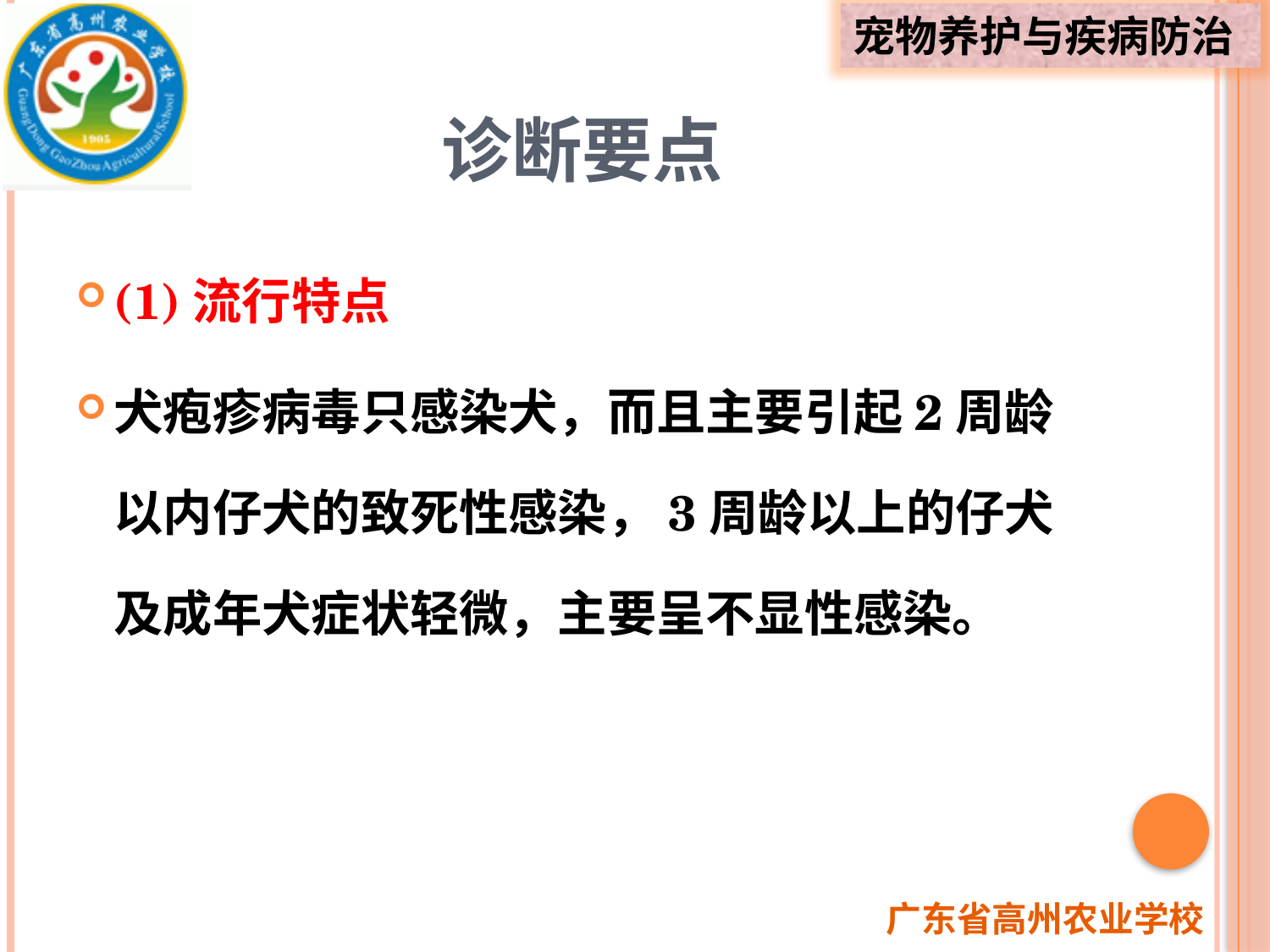

# 诊断要点
(1)流行特点
犬疱疹病毒只感染犬，而且主要引起2周龄以内仔犬的致死性感染，3周龄以上的仔犬及成年犬症状轻微，主要呈不显性感染。